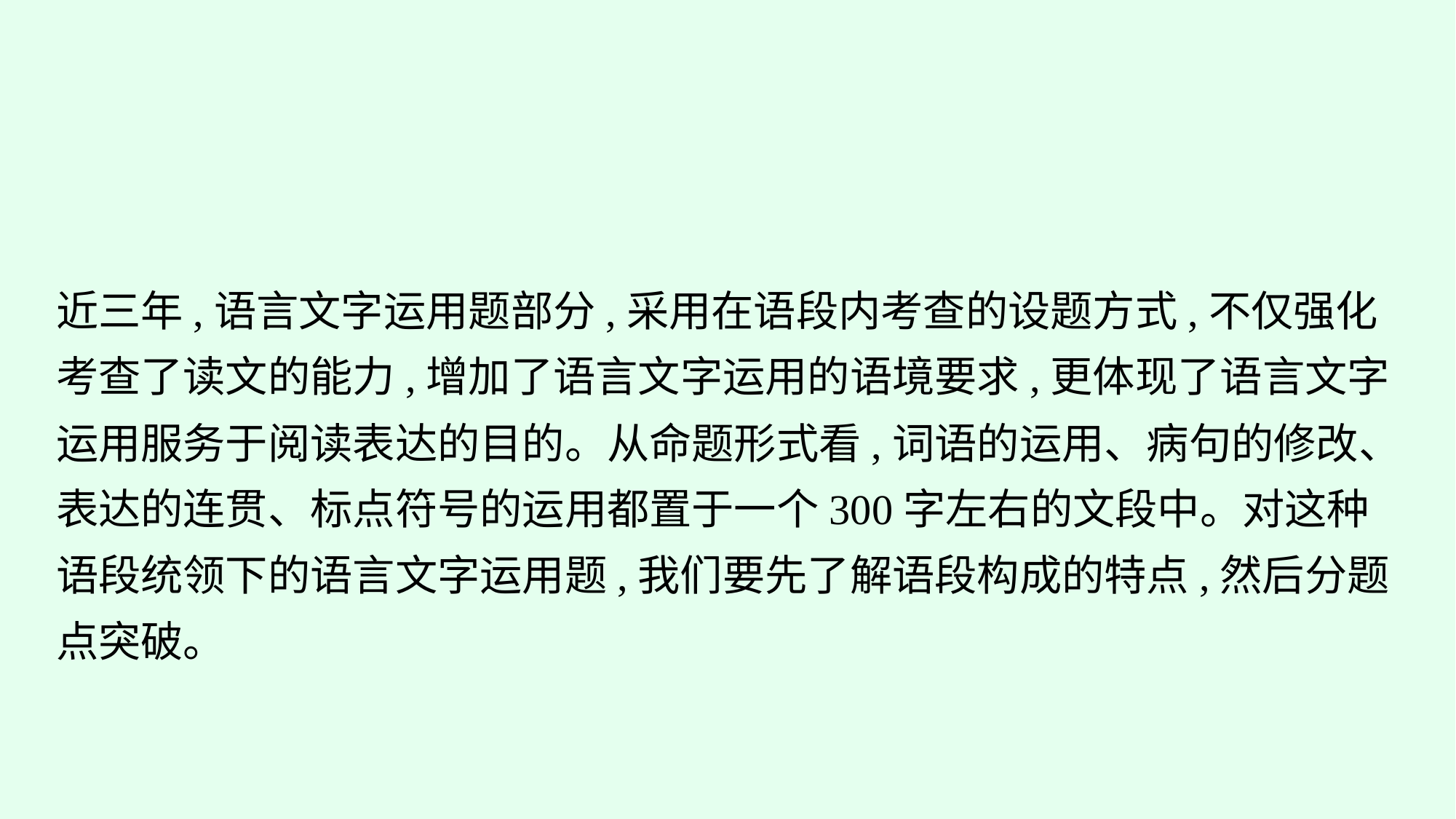

近三年,语言文字运用题部分,采用在语段内考查的设题方式,不仅强化考查了读文的能力,增加了语言文字运用的语境要求,更体现了语言文字运用服务于阅读表达的目的。从命题形式看,词语的运用、病句的修改、表达的连贯、标点符号的运用都置于一个300字左右的文段中。对这种语段统领下的语言文字运用题,我们要先了解语段构成的特点,然后分题点突破。